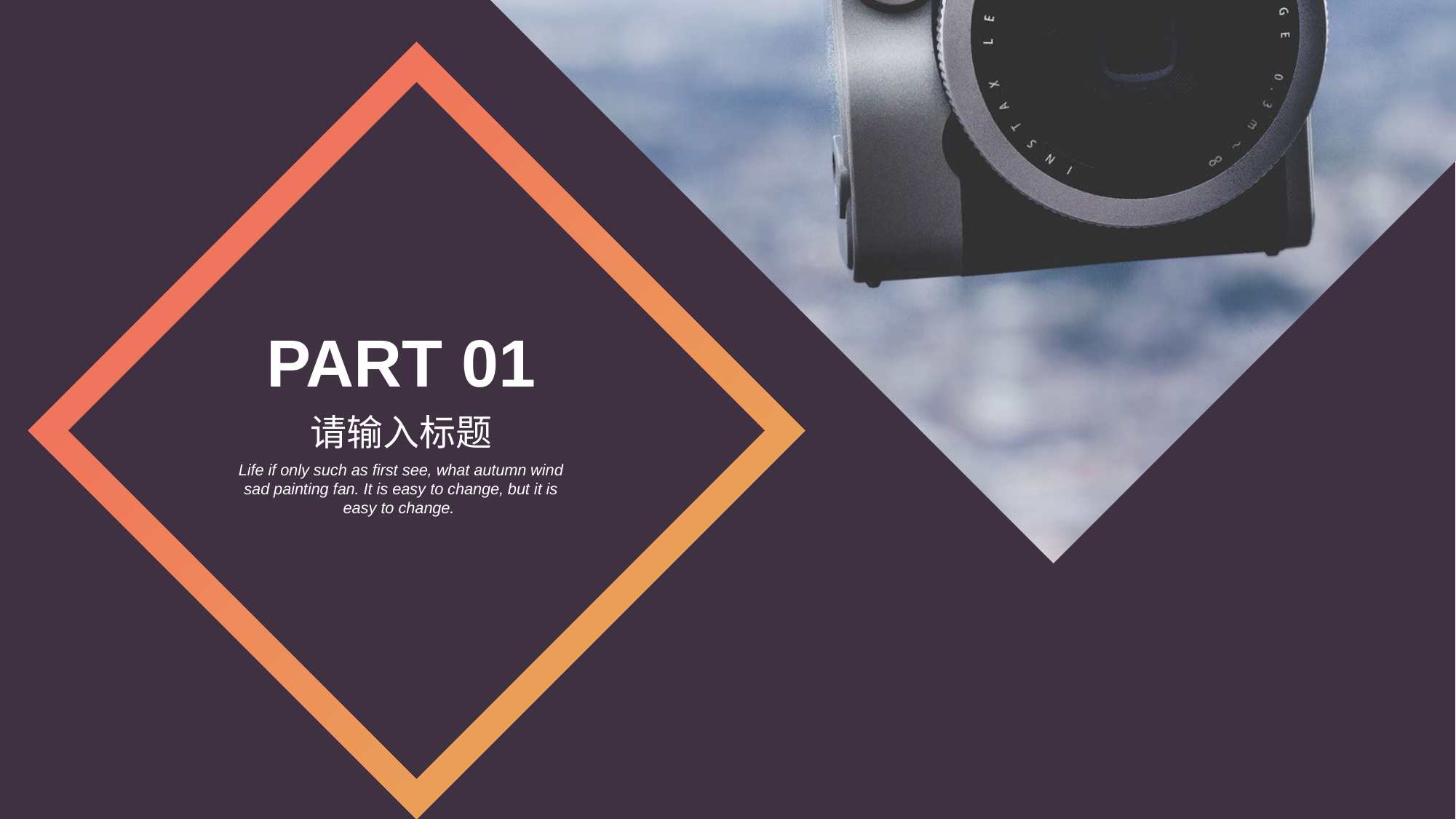

PART 01
请输入标题
Life if only such as first see, what autumn wind sad painting fan. It is easy to change, but it is easy to change.